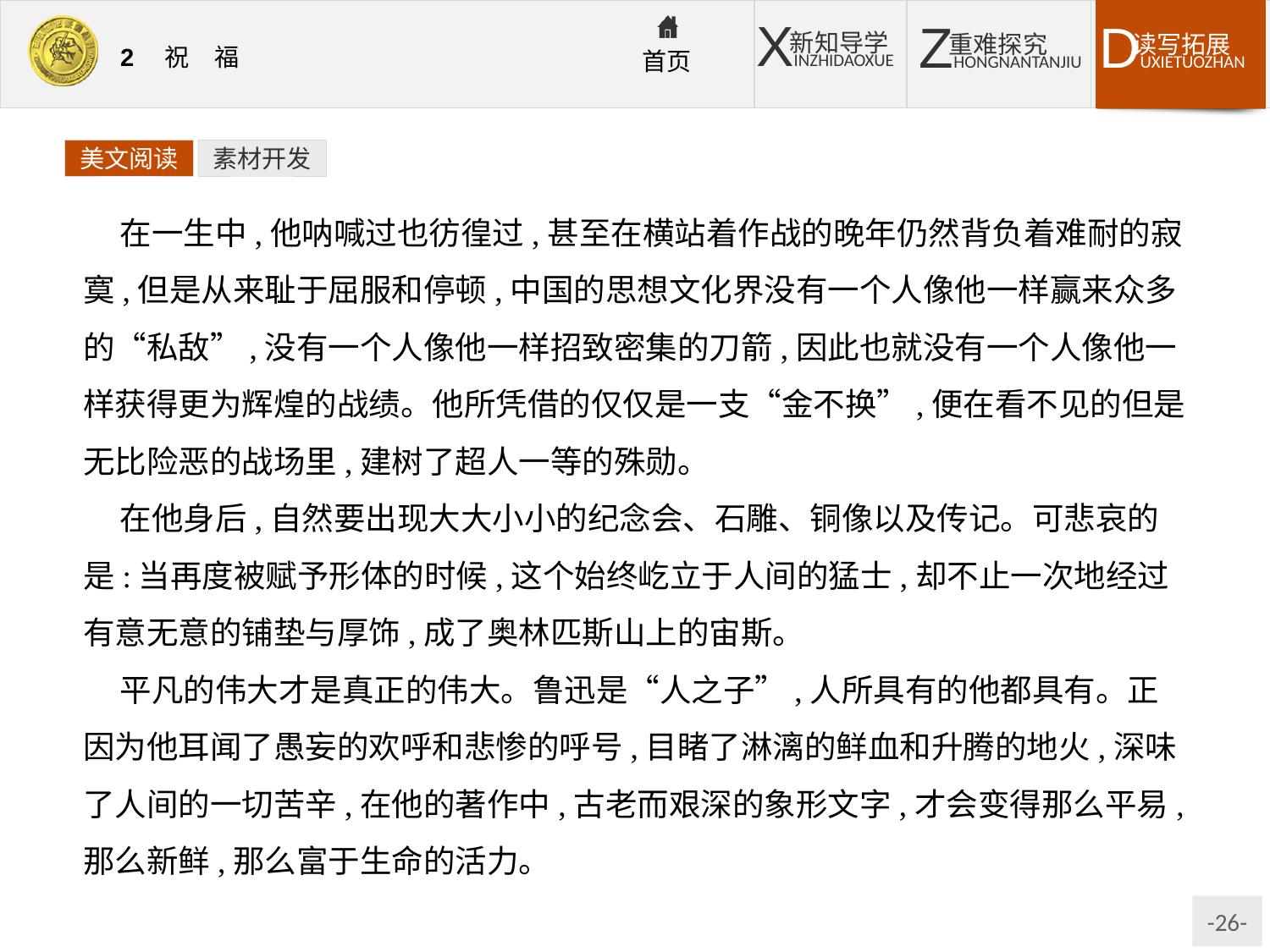

美文阅读
素材开发
在一生中,他呐喊过也彷徨过,甚至在横站着作战的晚年仍然背负着难耐的寂寞,但是从来耻于屈服和停顿,中国的思想文化界没有一个人像他一样赢来众多的“私敌”,没有一个人像他一样招致密集的刀箭,因此也就没有一个人像他一样获得更为辉煌的战绩。他所凭借的仅仅是一支“金不换”,便在看不见的但是无比险恶的战场里,建树了超人一等的殊勋。
在他身后,自然要出现大大小小的纪念会、石雕、铜像以及传记。可悲哀的是:当再度被赋予形体的时候,这个始终屹立于人间的猛士,却不止一次地经过有意无意的铺垫与厚饰,成了奥林匹斯山上的宙斯。
平凡的伟大才是真正的伟大。鲁迅是“人之子”,人所具有的他都具有。正因为他耳闻了愚妄的欢呼和悲惨的呼号,目睹了淋漓的鲜血和升腾的地火,深味了人间的一切苦辛,在他的著作中,古老而艰深的象形文字,才会变得那么平易,那么新鲜,那么富于生命的活力。